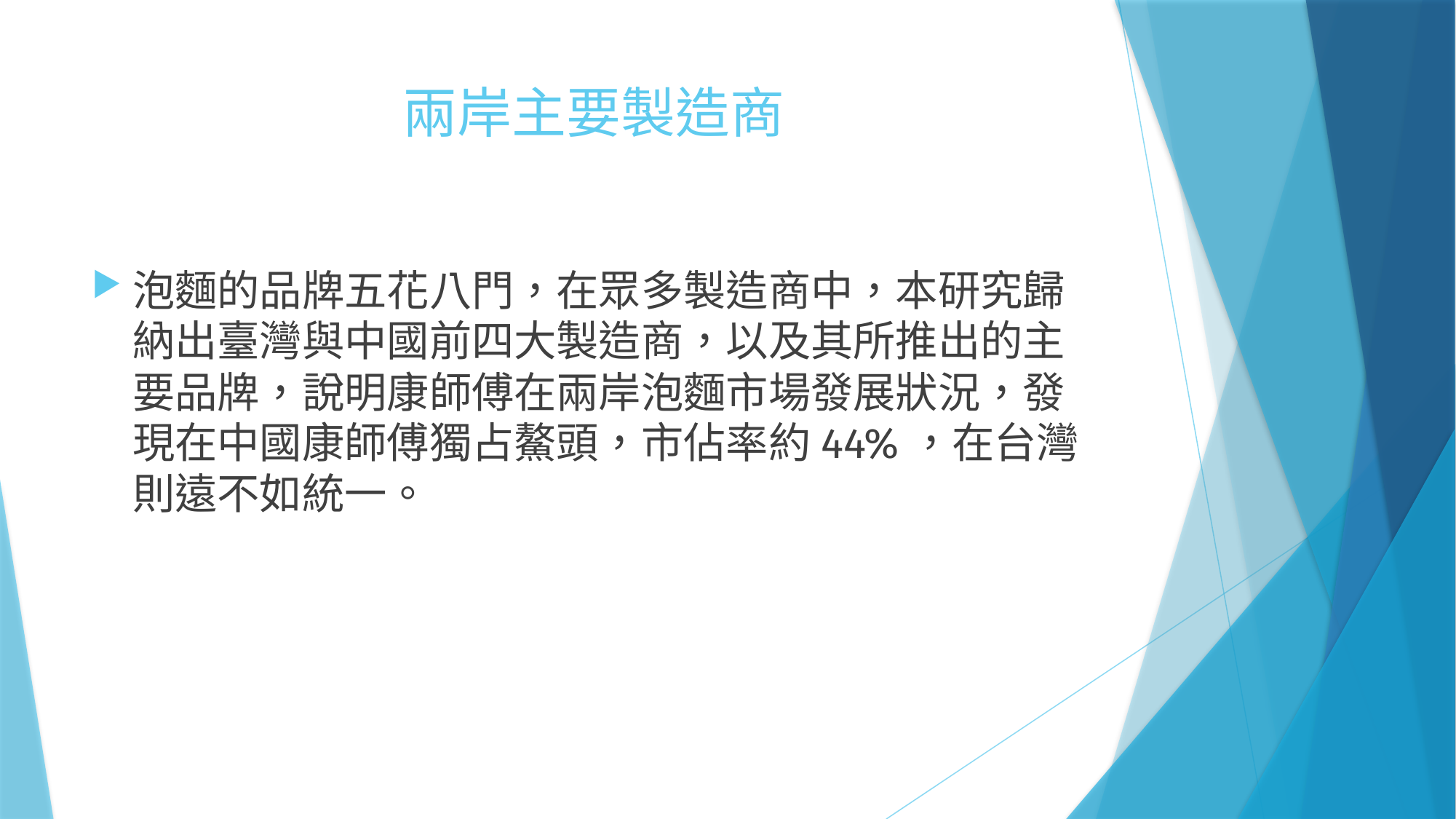

# 兩岸主要製造商
泡麵的品牌五花八門，在眾多製造商中，本研究歸納出臺灣與中國前四大製造商，以及其所推出的主要品牌，說明康師傅在兩岸泡麵市場發展狀況，發現在中國康師傅獨占鰲頭，市佔率約44%，在台灣則遠不如統一。